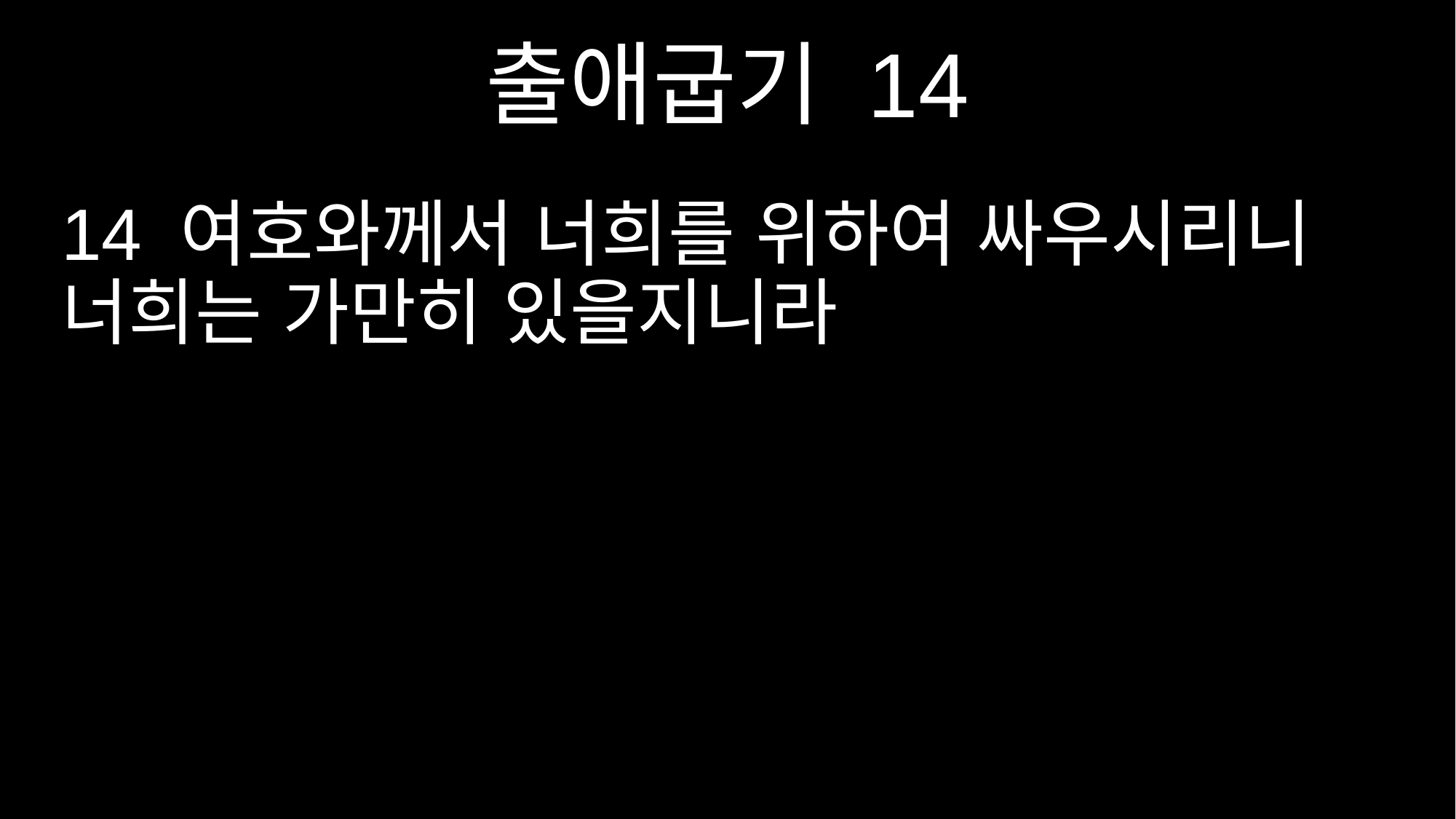

출애굽기 14
14 여호와께서 너희를 위하여 싸우시리니 너희는 가만히 있을지니라